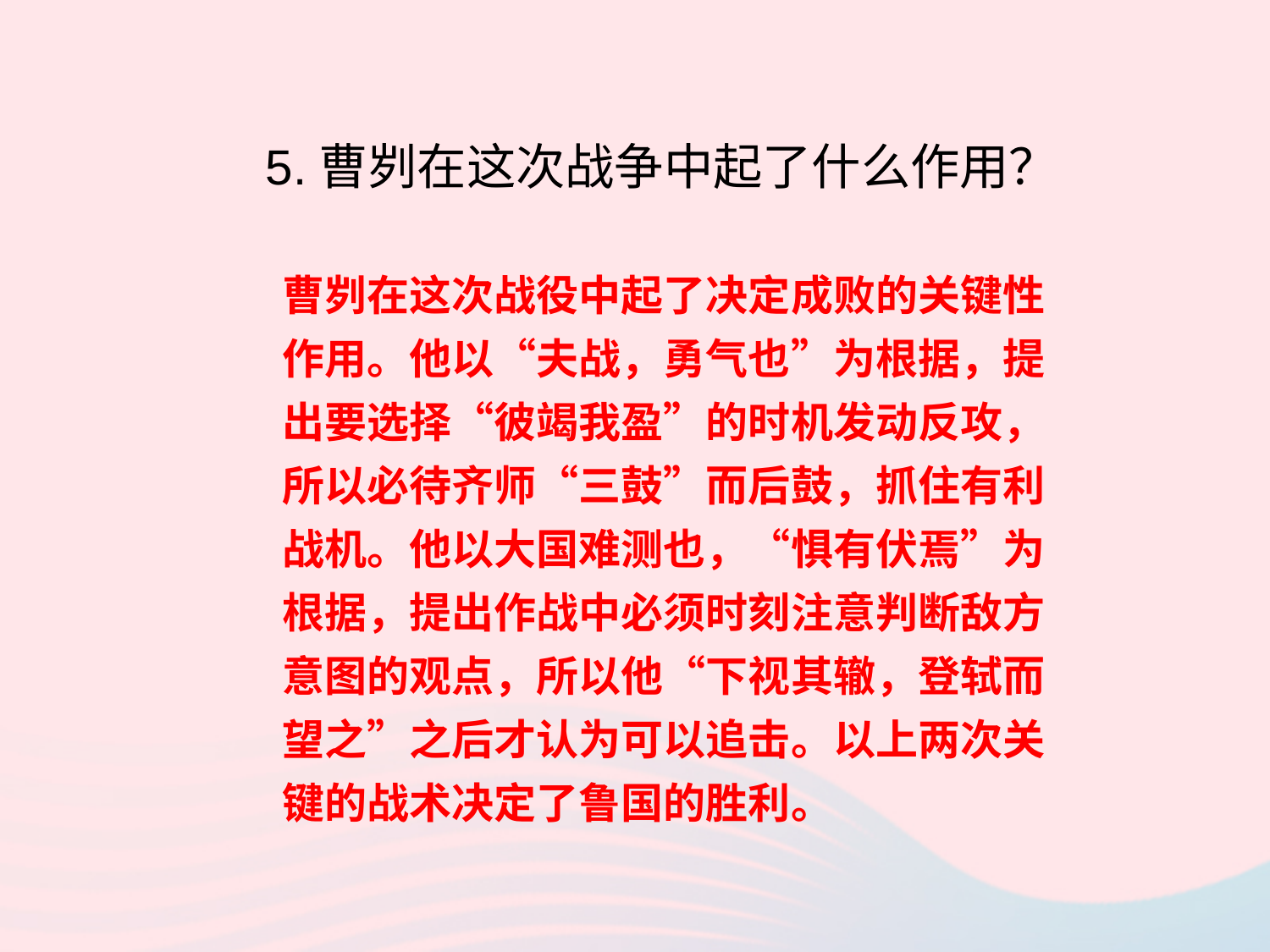

5.曹刿在这次战争中起了什么作用？
曹刿在这次战役中起了决定成败的关键性作用。他以“夫战，勇气也”为根据，提出要选择“彼竭我盈”的时机发动反攻，所以必待齐师“三鼓”而后鼓，抓住有利战机。他以大国难测也，“惧有伏焉”为根据，提出作战中必须时刻注意判断敌方意图的观点，所以他“下视其辙，登轼而望之”之后才认为可以追击。以上两次关键的战术决定了鲁国的胜利。